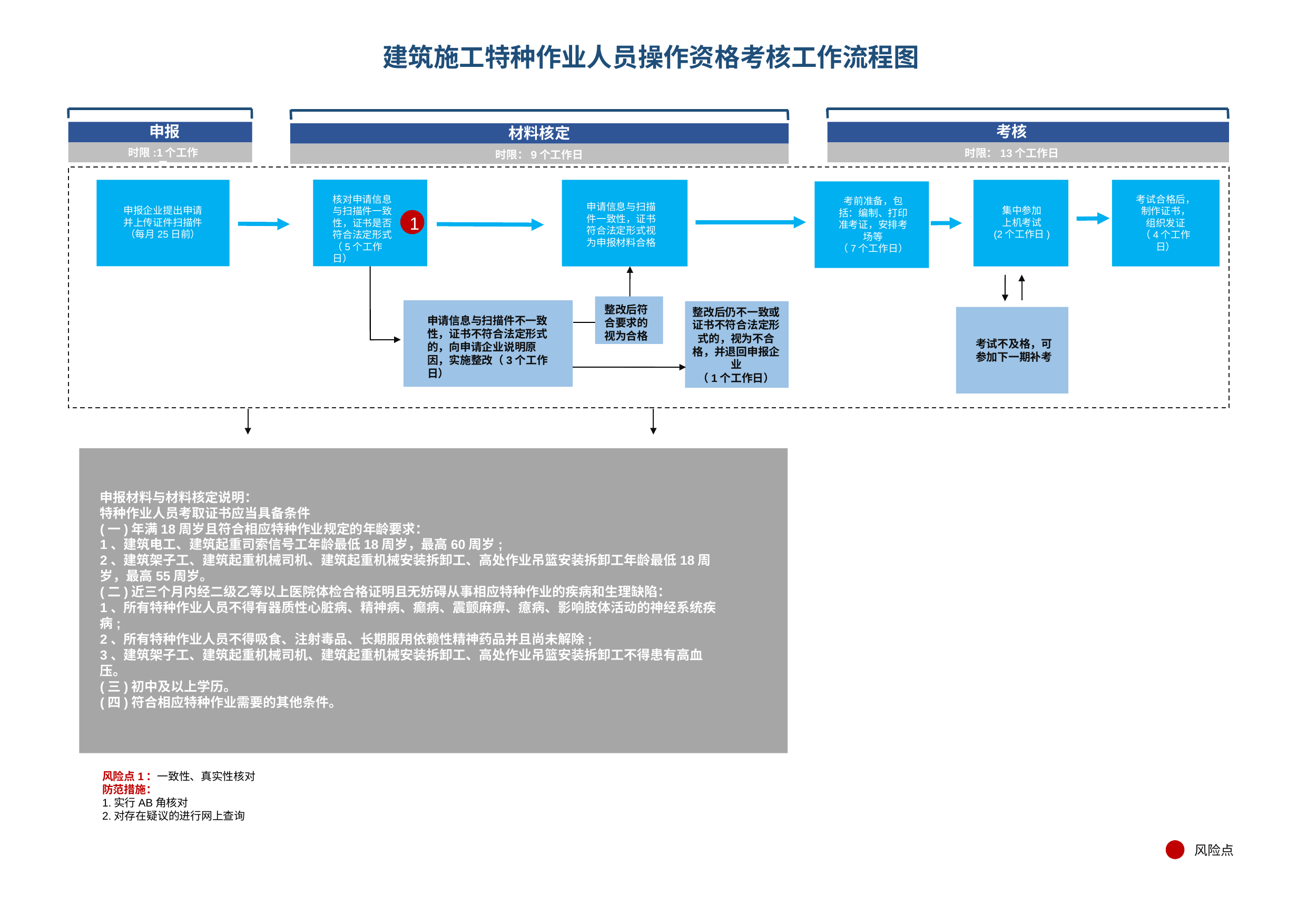

# 建筑施工特种作业人员操作资格考核工作流程图
材料核定

时限：9个工作日
申报
考核

时限:1个工作日
时限：13个工作日

核对申请信息与扫描件一致性，证书是否符合法定形式
（5个工作日）
考试合格后，制作证书，
组织发证
（4个工作日）
考前准备，包括：编制、打印准考证，安排考场等
（7个工作日）
申请信息与扫描件一致性，证书符合法定形式视为申报材料合格
申报企业提出申请
并上传证件扫描件
（每月25日前）
集中参加
上机考试
(2个工作日)
1

整改后符合要求的视为合格

整改后仍不一致或证书不符合法定形式的，视为不合格，并退回申报企业
（1个工作日）

申请信息与扫描件不一致性，证书不符合法定形式的，向申请企业说明原因，实施整改（3个工作日）
考试不及格，可参加下一期补考

申报材料与材料核定说明：
特种作业人员考取证书应当具备条件
(一)年满18周岁且符合相应特种作业规定的年龄要求：
1、建筑电工、建筑起重司索信号工年龄最低18周岁，最高60周岁;
2、建筑架子工、建筑起重机械司机、建筑起重机械安装拆卸工、高处作业吊篮安装拆卸工年龄最低18周岁，最高55周岁。
(二)近三个月内经二级乙等以上医院体检合格证明且无妨碍从事相应特种作业的疾病和生理缺陷：
1、所有特种作业人员不得有器质性心脏病、精神病、癫病、震颤麻痹、癔病、影响肢体活动的神经系统疾病;
2、所有特种作业人员不得吸食、注射毒品、长期服用依赖性精神药品并且尚未解除;
3、建筑架子工、建筑起重机械司机、建筑起重机械安装拆卸工、高处作业吊篮安装拆卸工不得患有高血压。
(三)初中及以上学历。
(四)符合相应特种作业需要的其他条件。
风险点1：一致性、真实性核对
防范措施：
1.实行AB角核对
2.对存在疑议的进行网上查询

风险点